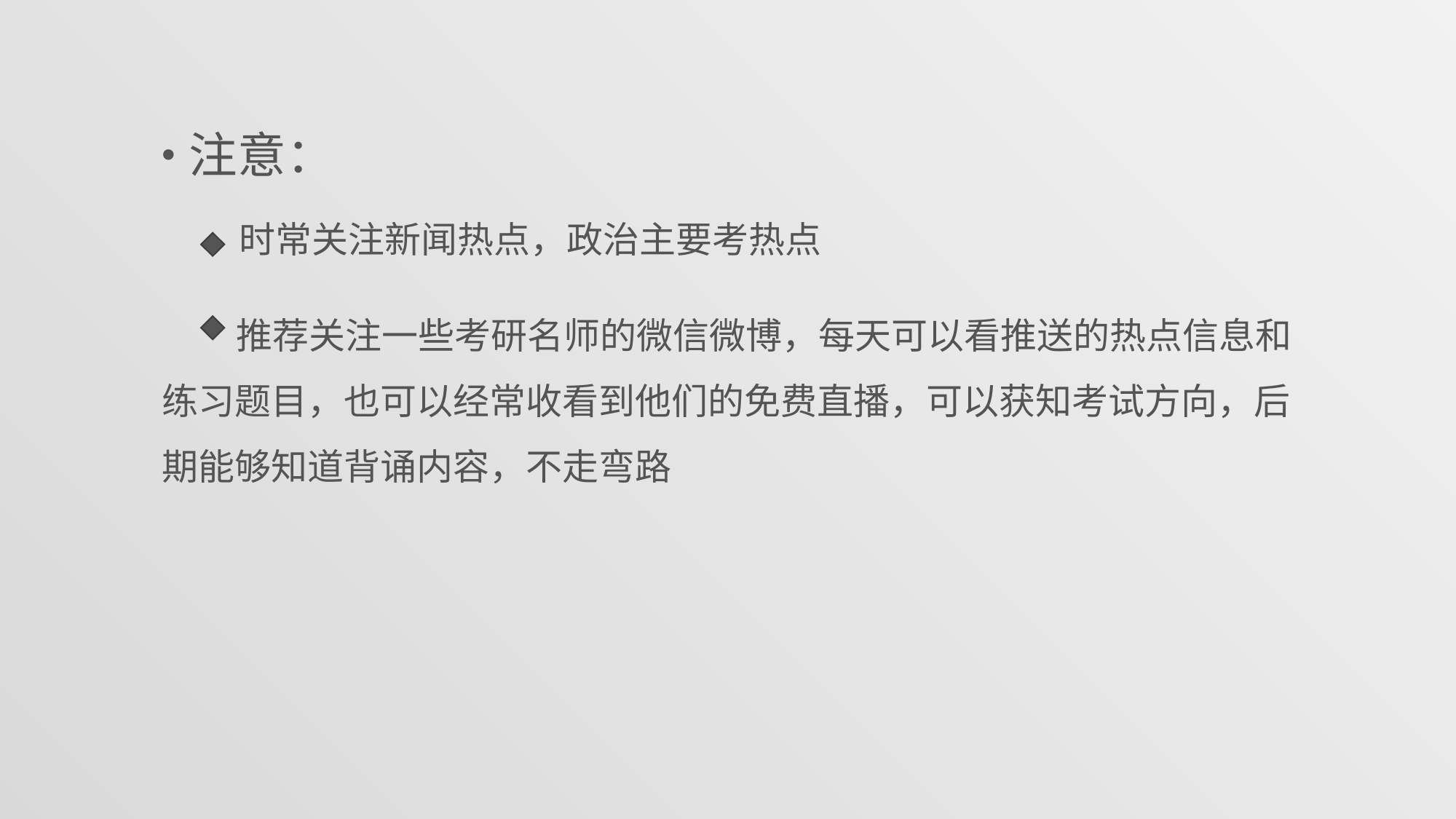

注意：
      时常关注新闻热点，政治主要考热点
        推荐关注一些考研名师的微信微博，每天可以看推送的热点信息和练习题目，也可以经常收看到他们的免费直播，可以获知考试方向，后期能够知道背诵内容，不走弯路